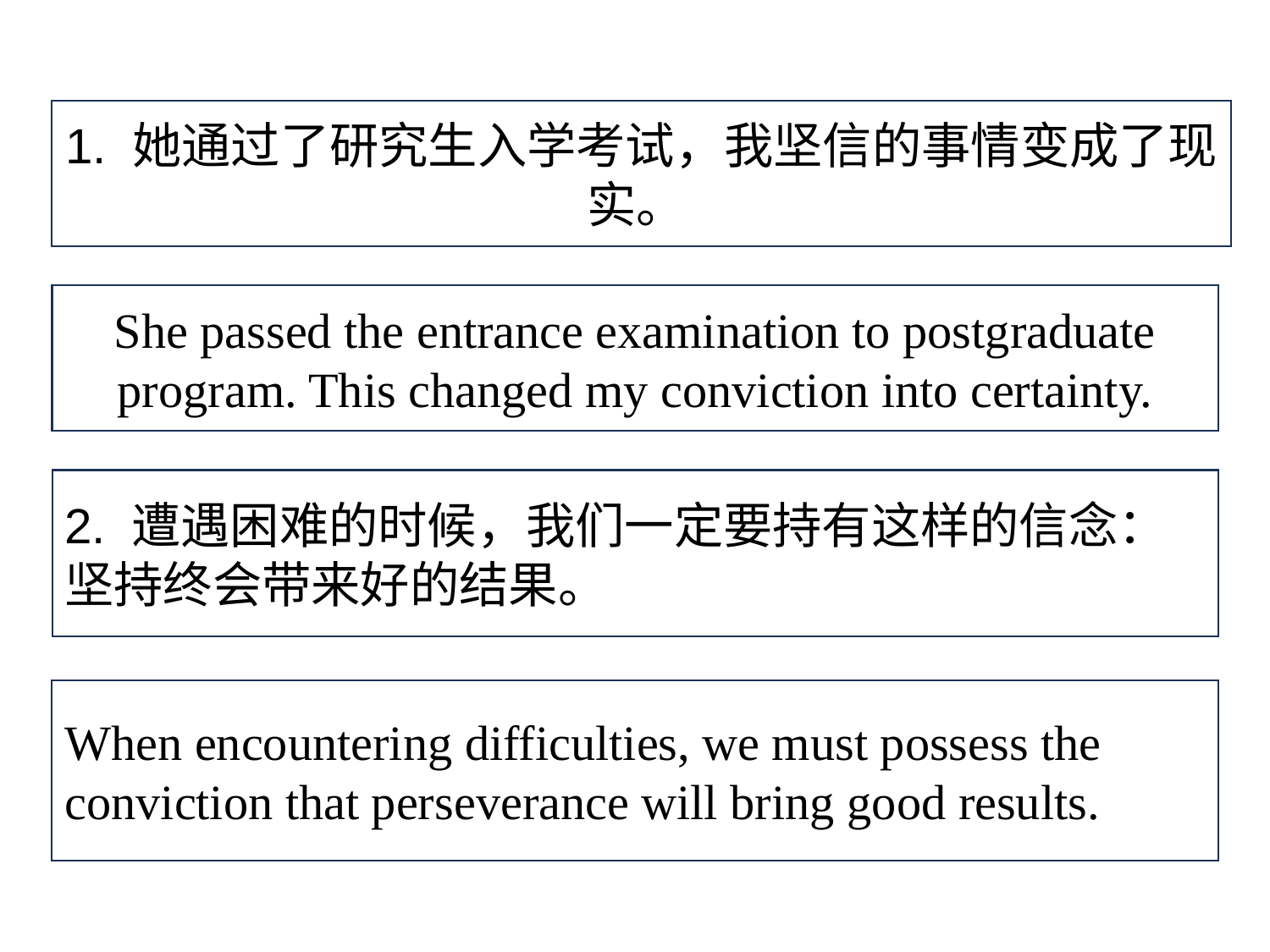

1. 她通过了研究生入学考试，我坚信的事情变成了现实。
She passed the entrance examination to postgraduate program. This changed my conviction into certainty.
2. 遭遇困难的时候，我们一定要持有这样的信念：坚持终会带来好的结果。
When encountering difficulties, we must possess the conviction that perseverance will bring good results.